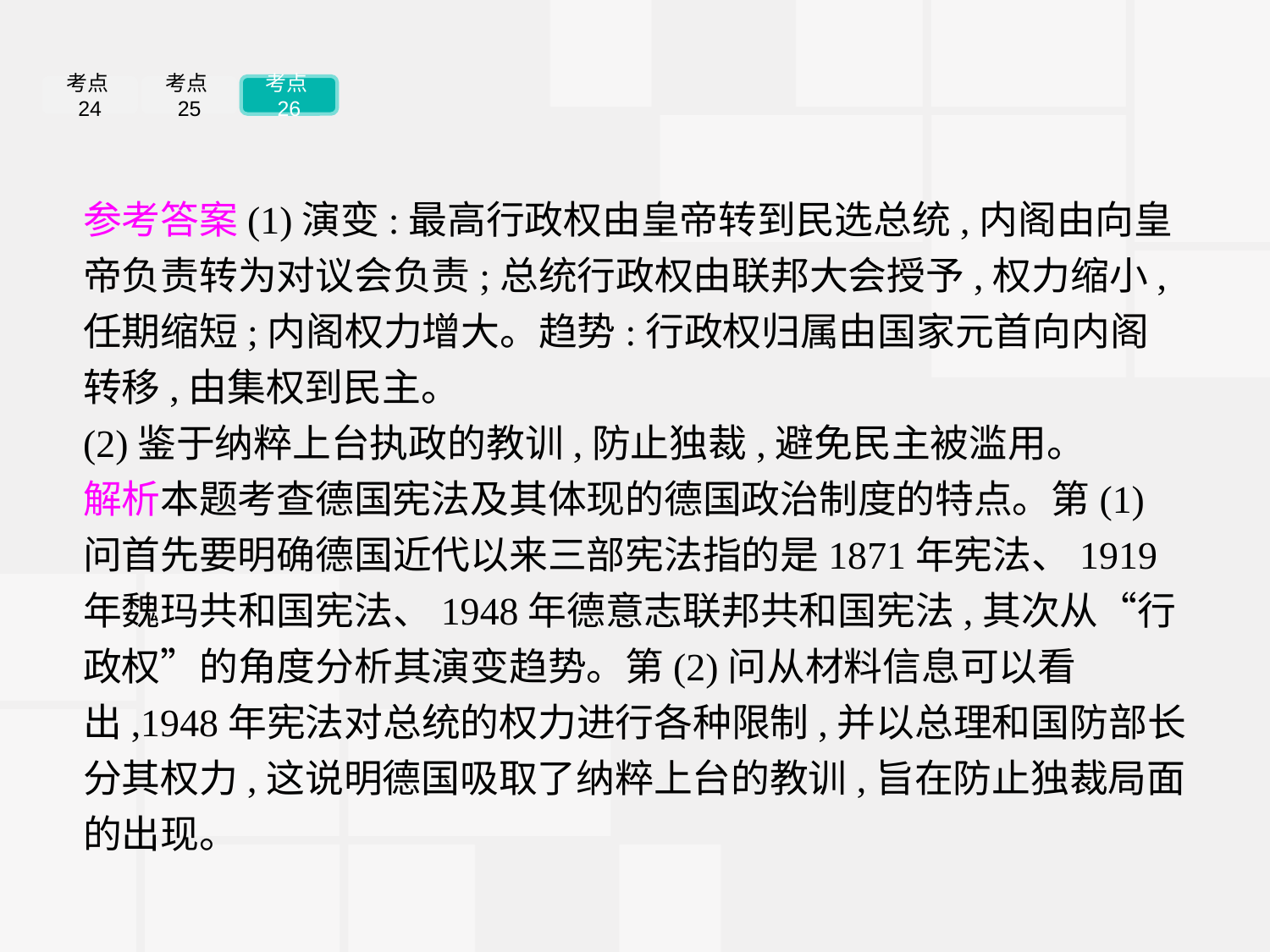

考点24
考点25
考点26
参考答案(1)演变:最高行政权由皇帝转到民选总统,内阁由向皇帝负责转为对议会负责;总统行政权由联邦大会授予,权力缩小,任期缩短;内阁权力增大。趋势:行政权归属由国家元首向内阁转移,由集权到民主。
(2)鉴于纳粹上台执政的教训,防止独裁,避免民主被滥用。
解析本题考查德国宪法及其体现的德国政治制度的特点。第(1)问首先要明确德国近代以来三部宪法指的是1871年宪法、1919年魏玛共和国宪法、1948年德意志联邦共和国宪法,其次从“行政权”的角度分析其演变趋势。第(2)问从材料信息可以看出,1948年宪法对总统的权力进行各种限制,并以总理和国防部长分其权力,这说明德国吸取了纳粹上台的教训,旨在防止独裁局面的出现。